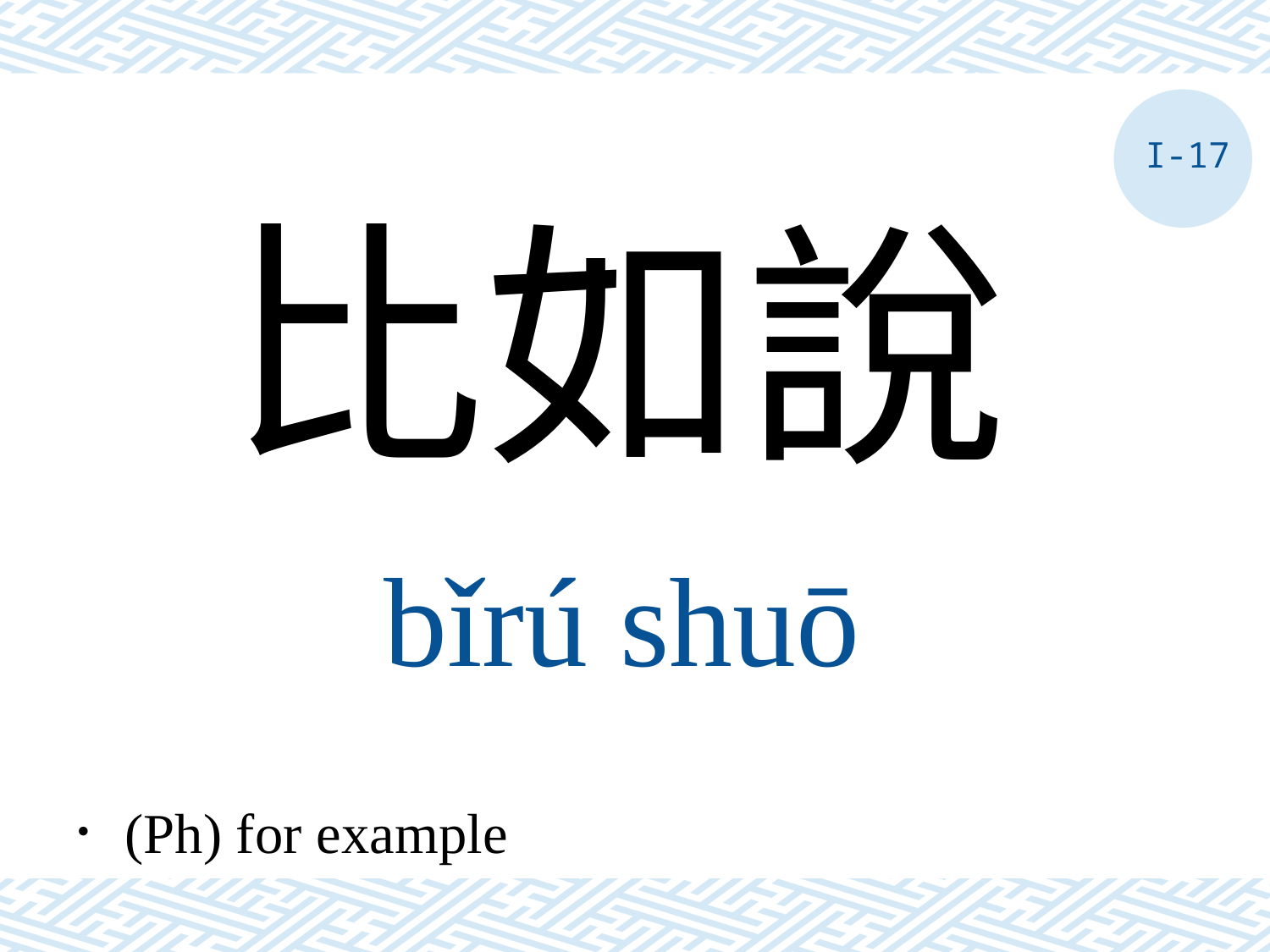

I-17

比如說
bǐrú shuō
．(Ph) for example